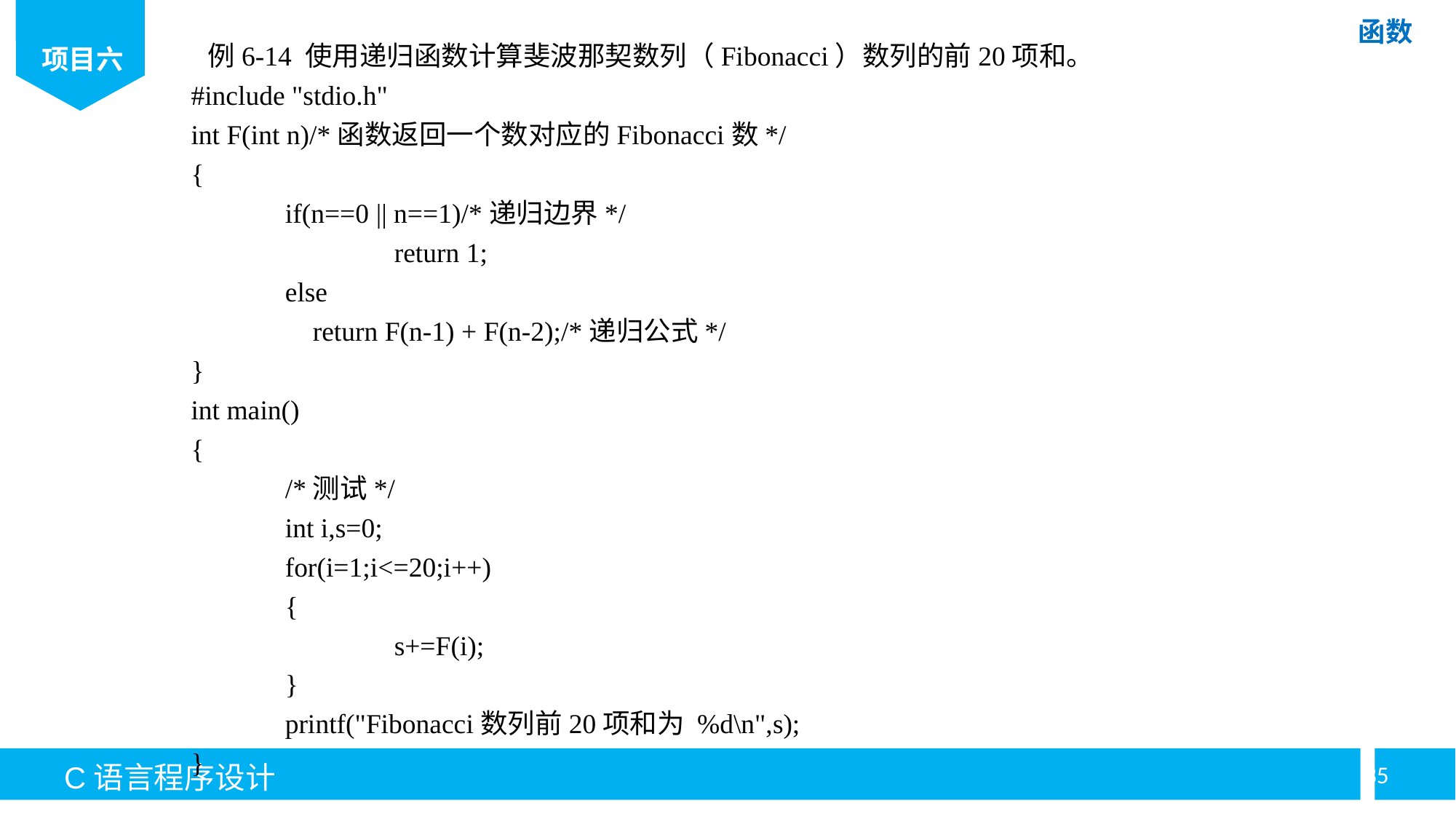

例6-14 使用递归函数计算斐波那契数列（Fibonacci）数列的前20项和。
#include "stdio.h"
int F(int n)/*函数返回一个数对应的Fibonacci数*/
{
	if(n==0 || n==1)/*递归边界*/
		return 1;
	else
	    return F(n-1) + F(n-2);/*递归公式*/
}
int main()
{
	/*测试*/
	int i,s=0;
	for(i=1;i<=20;i++)
	{
		s+=F(i);
	}
	printf("Fibonacci数列前20项和为 %d\n",s);
}